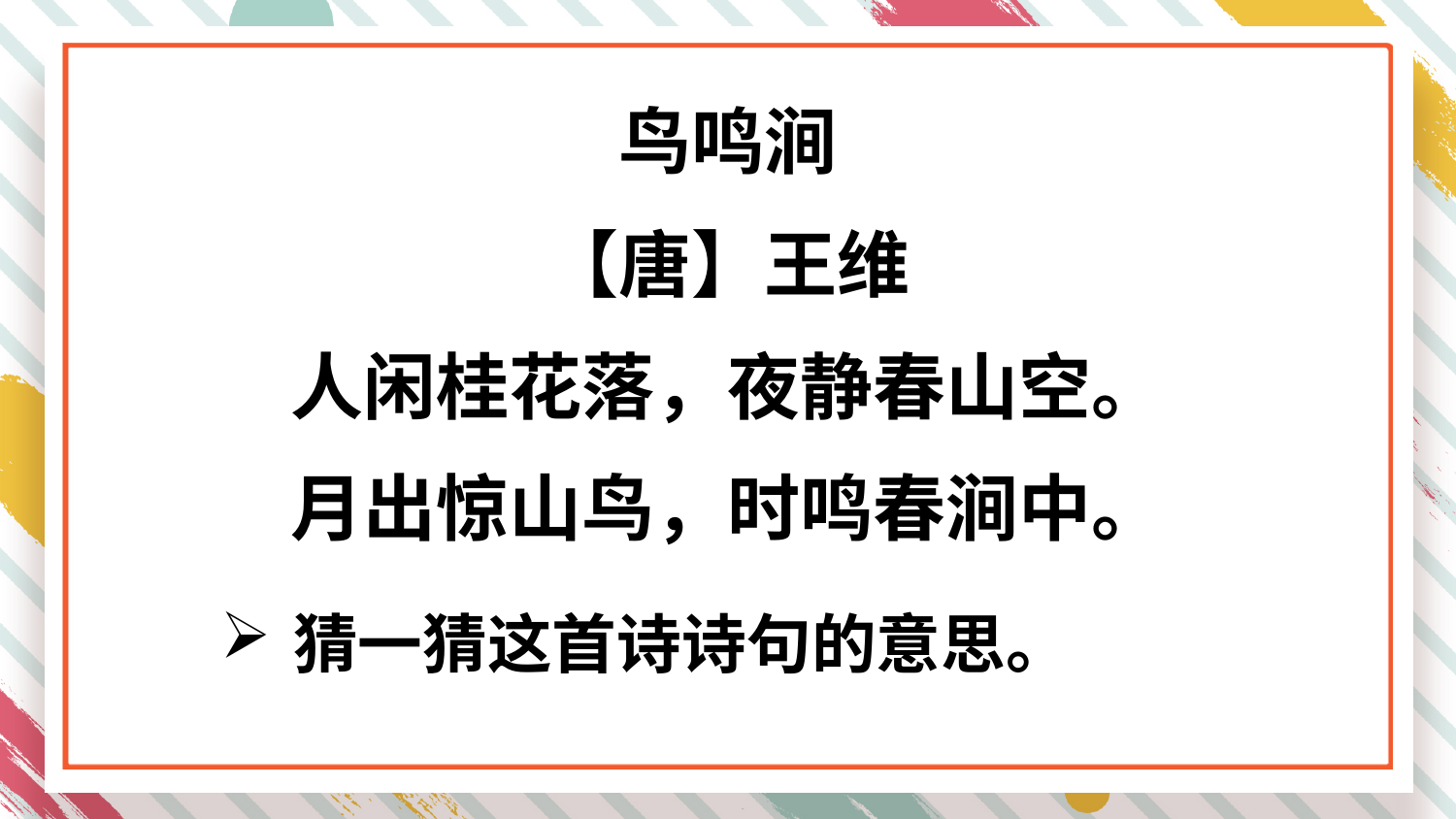

鸟鸣涧
【唐】王维
人闲桂花落，夜静春山空。
月出惊山鸟，时鸣春涧中。
猜一猜这首诗诗句的意思。